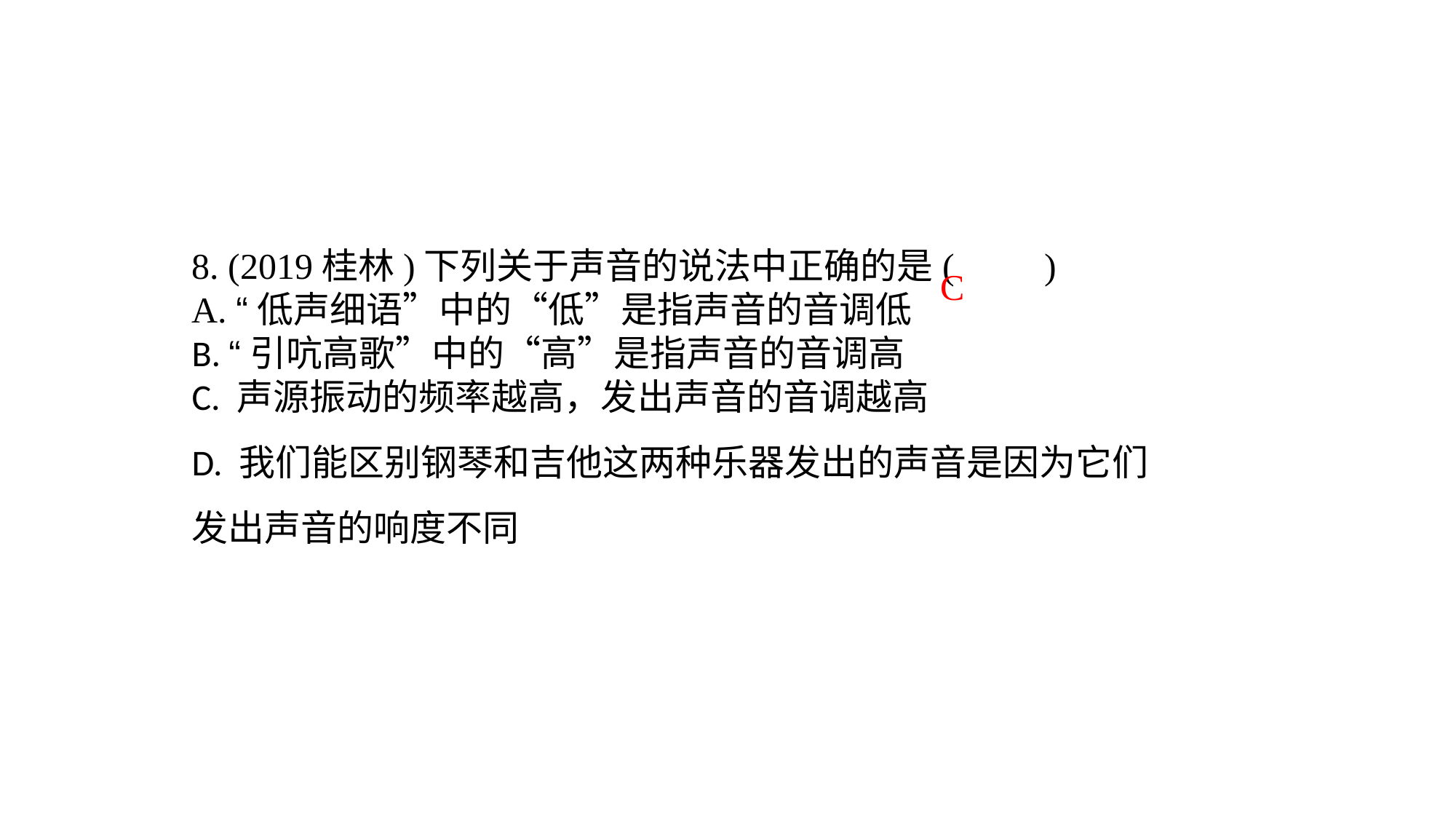

8. (2019桂林)下列关于声音的说法中正确的是(　　)A. “低声细语”中的“低”是指声音的音调低B. “引吭高歌”中的“高”是指声音的音调高C. 声源振动的频率越高，发出声音的音调越高D. 我们能区别钢琴和吉他这两种乐器发出的声音是因为它们发出声音的响度不同
C